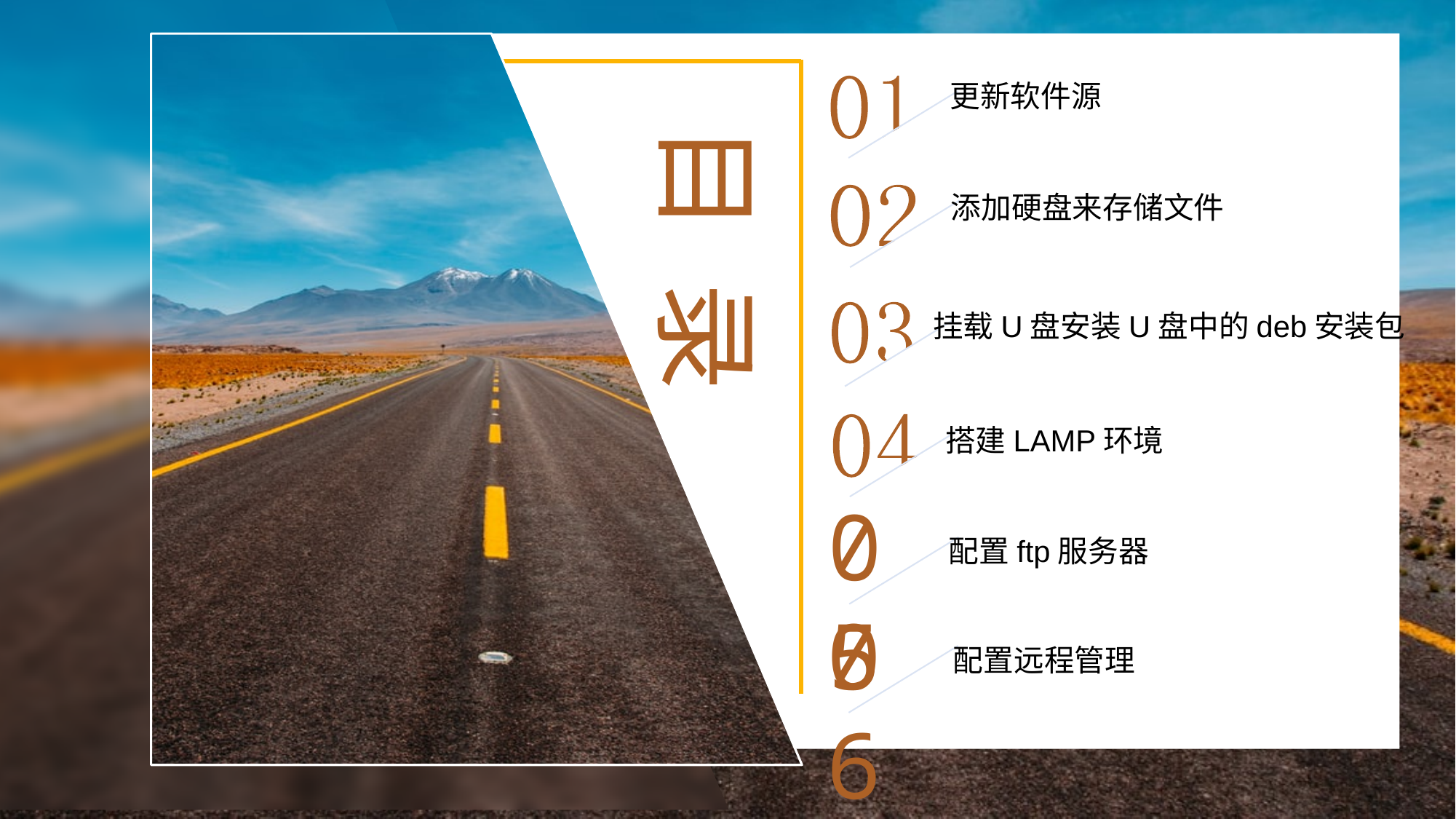

更新软件源

添加硬盘来存储文件

挂载U盘安装U盘中的deb安装包

搭建LAMP环境
05
配置ftp服务器
06
配置远程管理